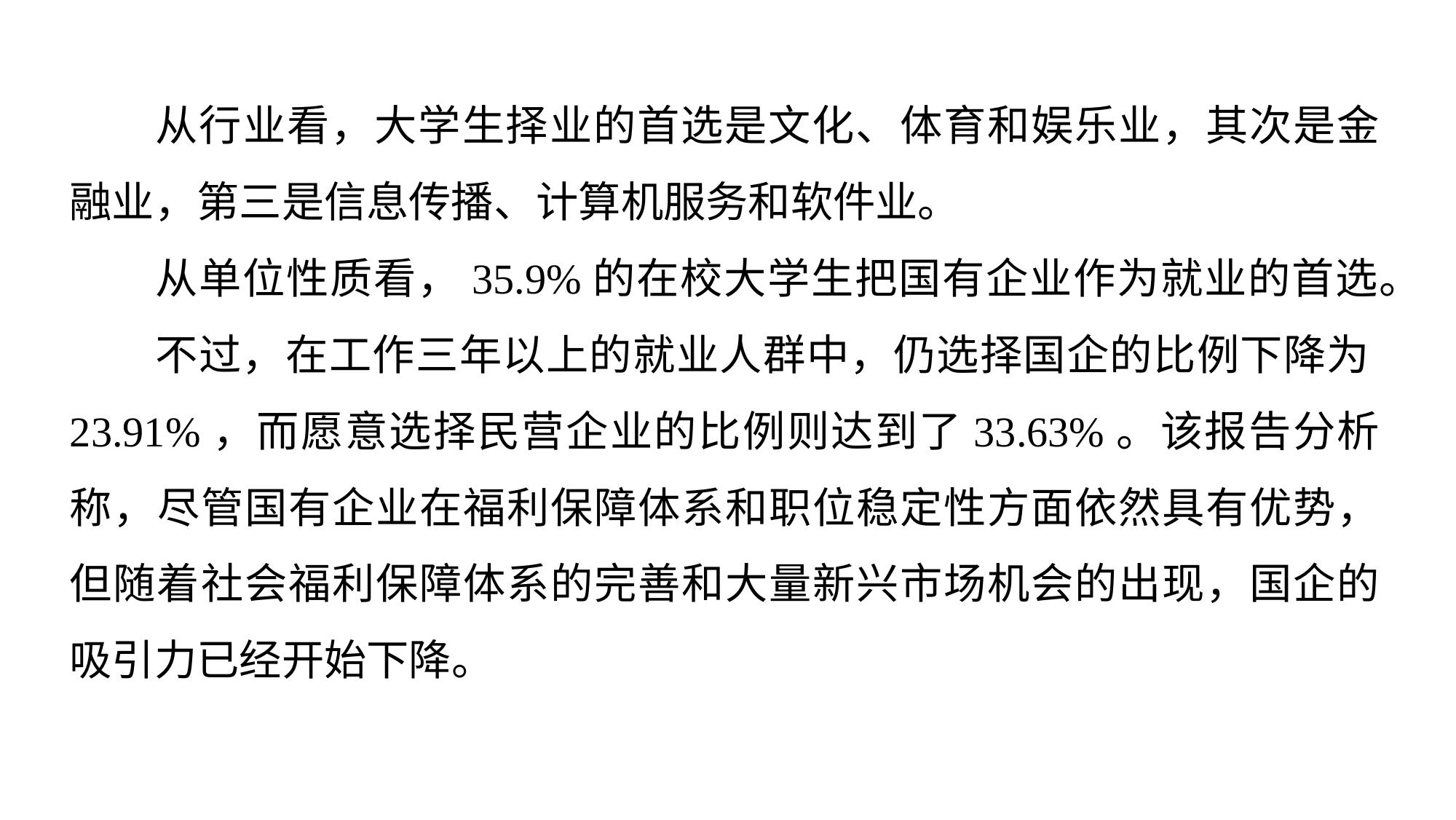

从行业看，大学生择业的首选是文化、体育和娱乐业，其次是金融业，第三是信息传播、计算机服务和软件业。
从单位性质看，35.9%的在校大学生把国有企业作为就业的首选。
不过，在工作三年以上的就业人群中，仍选择国企的比例下降为23.91%，而愿意选择民营企业的比例则达到了33.63%。该报告分析称，尽管国有企业在福利保障体系和职位稳定性方面依然具有优势，但随着社会福利保障体系的完善和大量新兴市场机会的出现，国企的吸引力已经开始下降。